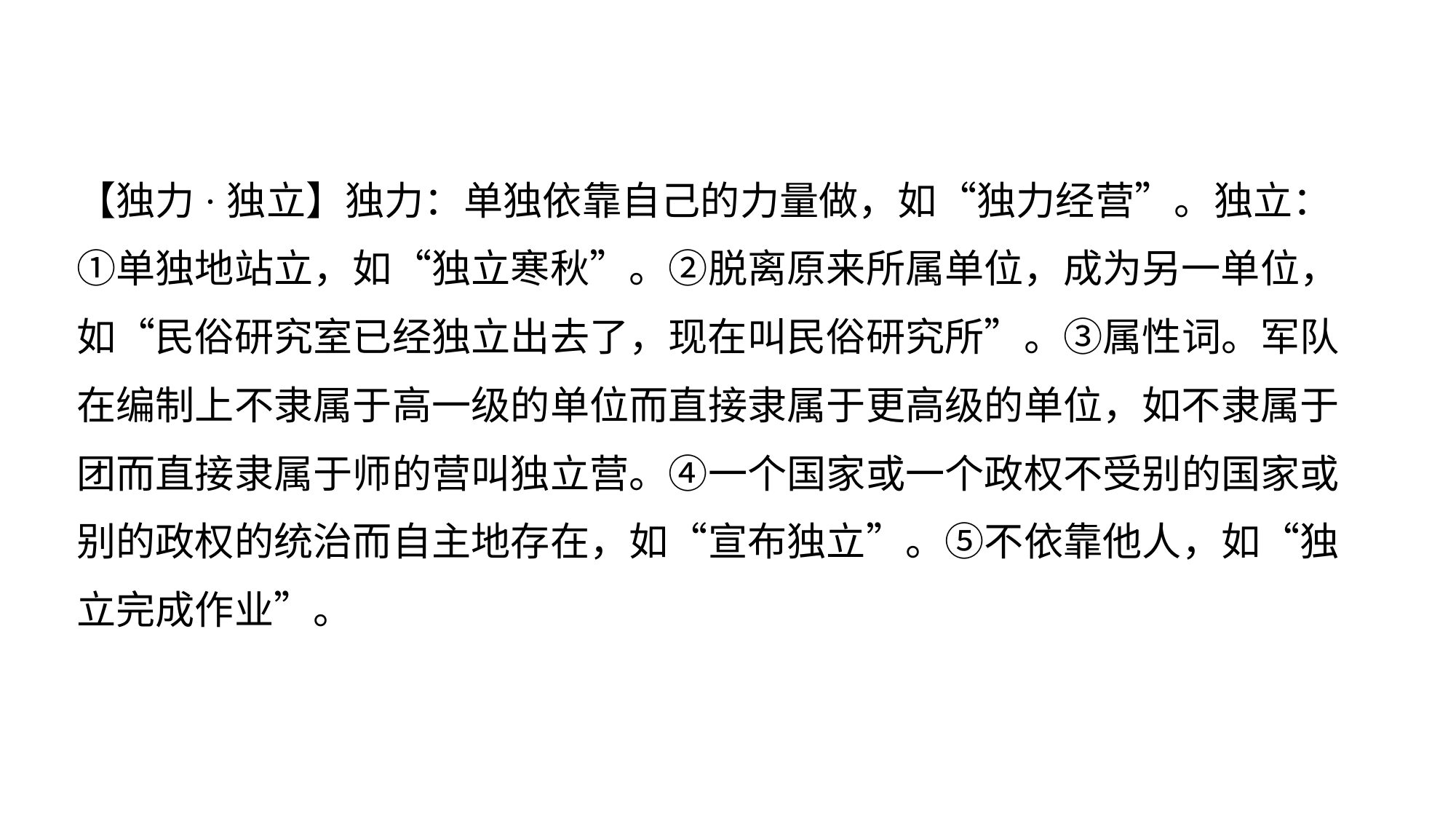

【独力·独立】独力：单独依靠自己的力量做，如“独力经营”。独立：①单独地站立，如“独立寒秋”。②脱离原来所属单位，成为另一单位，如“民俗研究室已经独立出去了，现在叫民俗研究所”。③属性词。军队在编制上不隶属于高一级的单位而直接隶属于更高级的单位，如不隶属于团而直接隶属于师的营叫独立营。④一个国家或一个政权不受别的国家或别的政权的统治而自主地存在，如“宣布独立”。⑤不依靠他人，如“独立完成作业”。